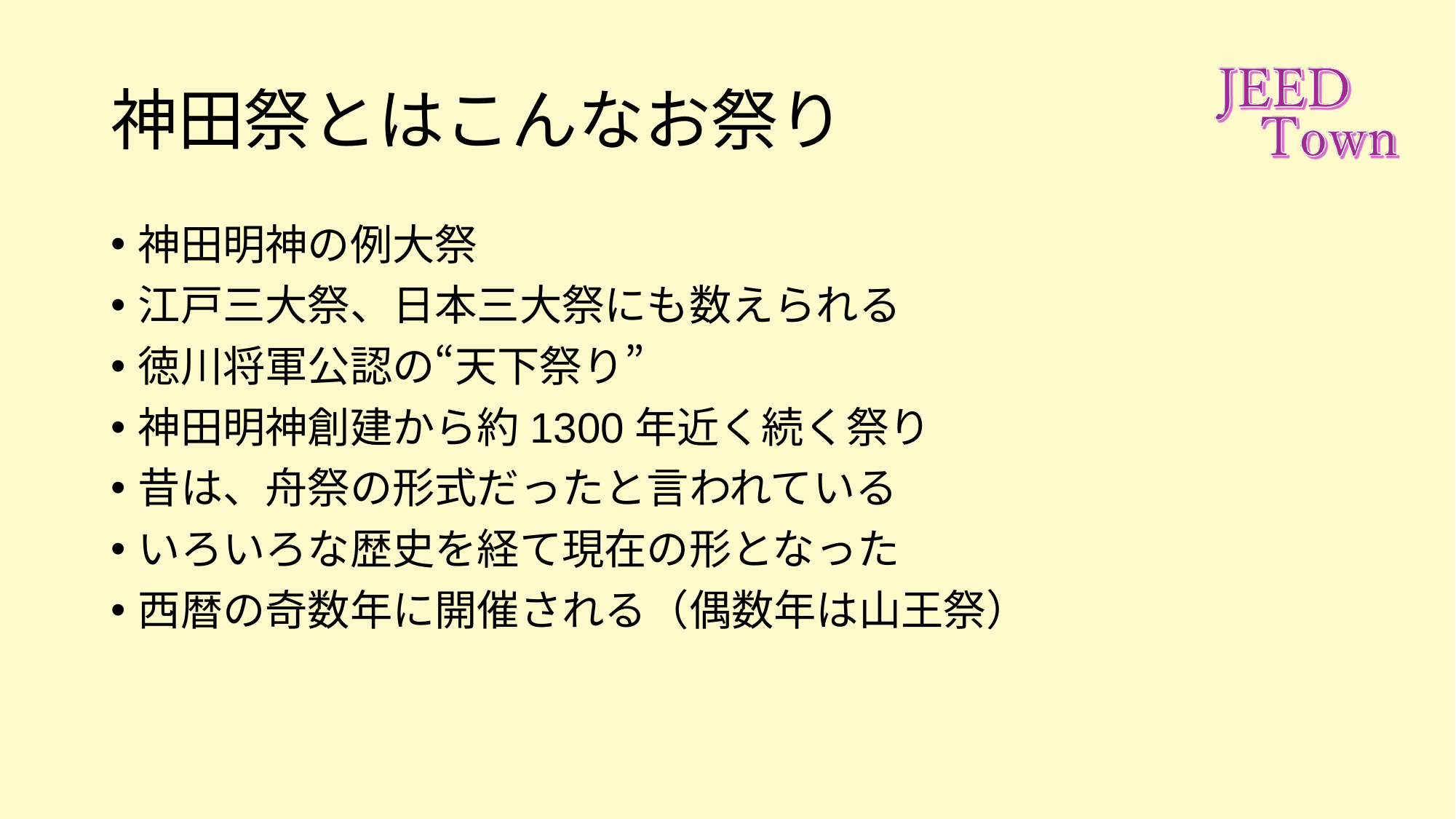

# 神田祭とはこんなお祭り
神田明神の例大祭
江戸三大祭、日本三大祭にも数えられる
徳川将軍公認の“天下祭り”
神田明神創建から約1300年近く続く祭り
昔は、舟祭の形式だったと言われている
いろいろな歴史を経て現在の形となった
西暦の奇数年に開催される（偶数年は山王祭）